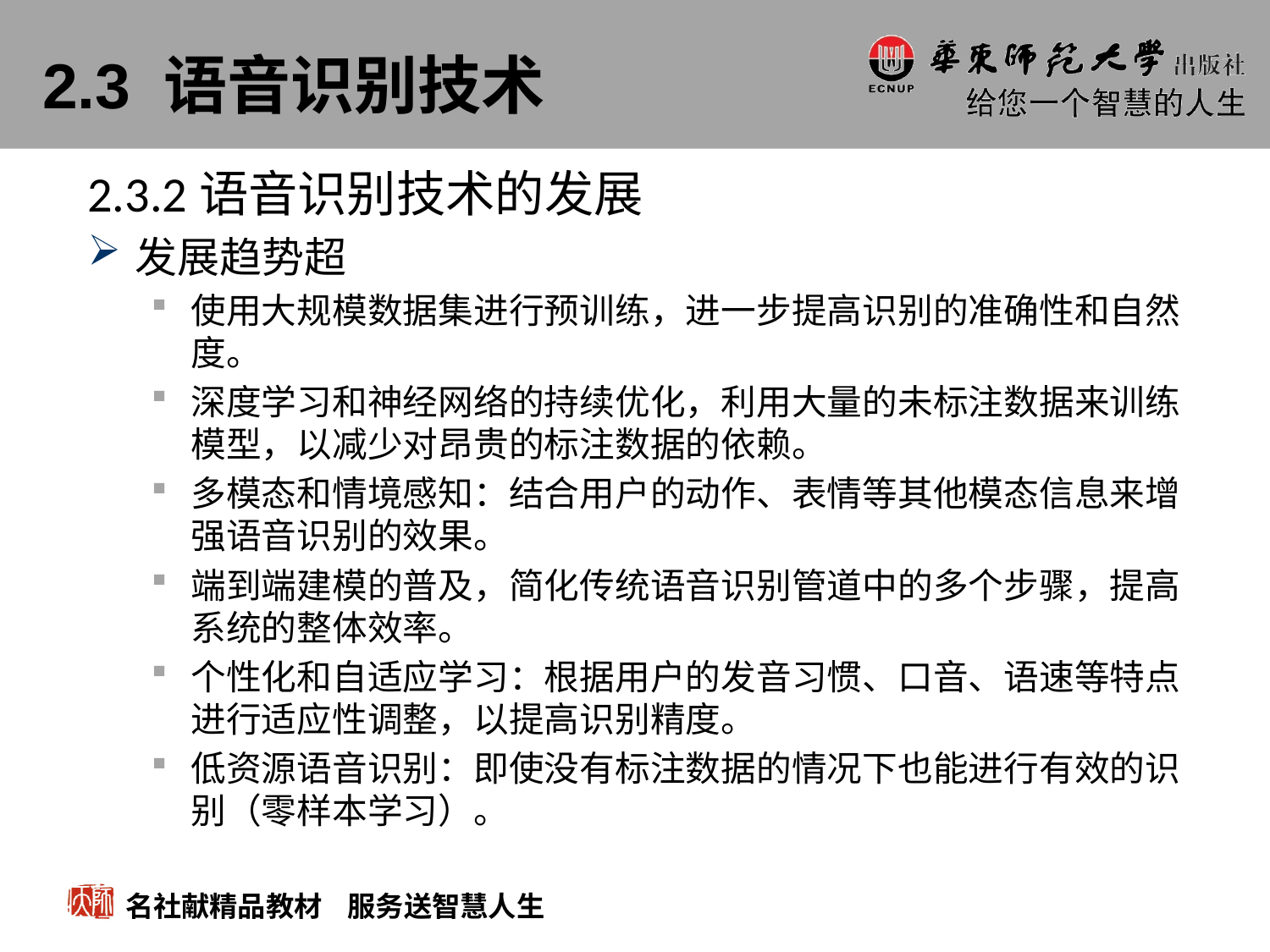

# 2.3 语音识别技术
2.3.2语音识别技术的发展
发展趋势超
使用大规模数据集进行预训练，进一步提高识别的准确性和自然度。
深度学习和神经网络的持续优化，利用大量的未标注数据来训练模型，以减少对昂贵的标注数据的依赖。
多模态和情境感知：结合用户的动作、表情等其他模态信息来增强语音识别的效果。
端到端建模的普及，简化传统语音识别管道中的多个步骤，提高系统的整体效率。
个性化和自适应学习：根据用户的发音习惯、口音、语速等特点进行适应性调整，以提高识别精度。
低资源语音识别：即使没有标注数据的情况下也能进行有效的识别（零样本学习）。